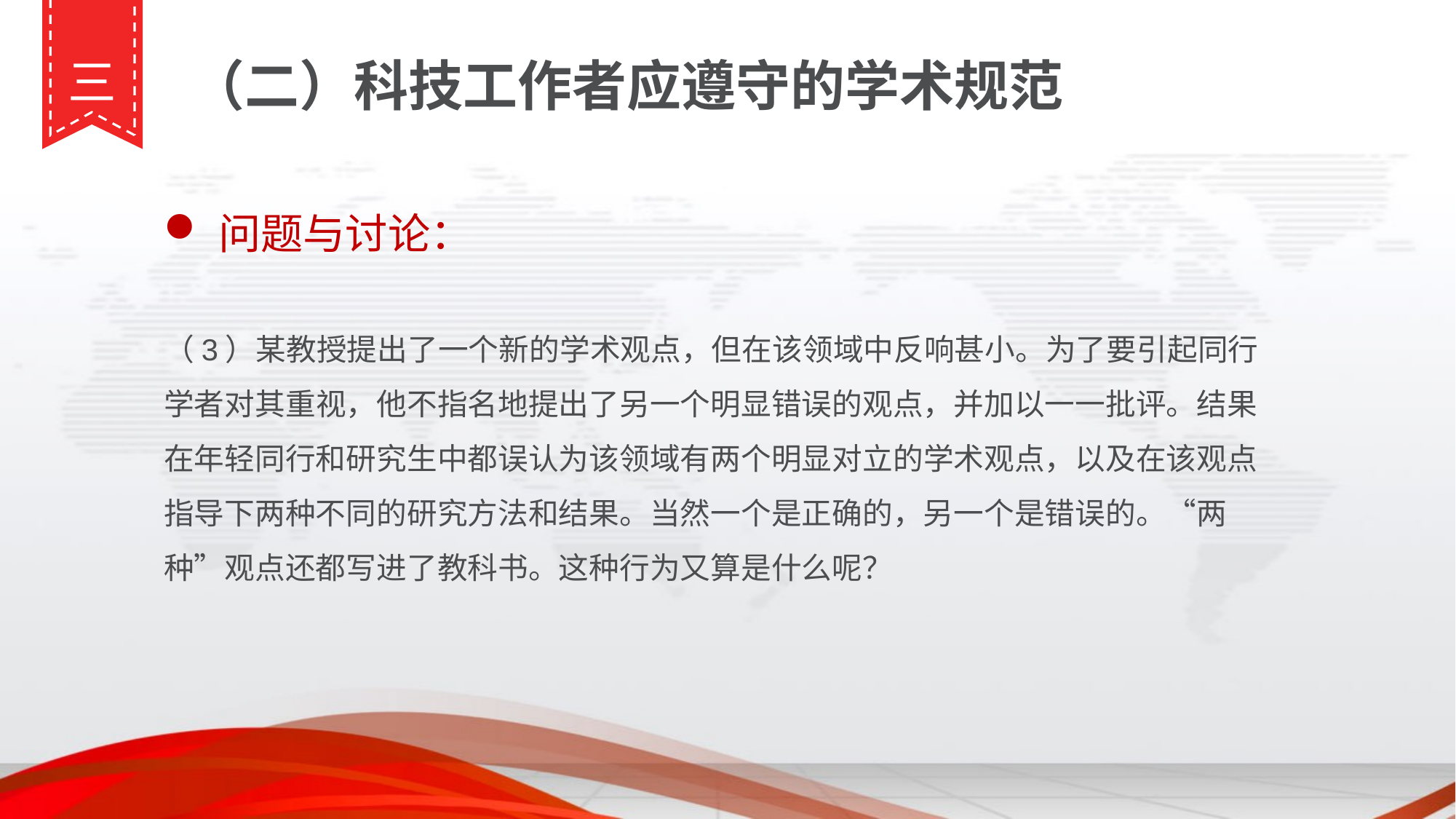

三
（二）科技工作者应遵守的学术规范
问题与讨论：

（3）某教授提出了一个新的学术观点，但在该领域中反响甚小。为了要引起同行学者对其重视，他不指名地提出了另一个明显错误的观点，并加以一一批评。结果在年轻同行和研究生中都误认为该领域有两个明显对立的学术观点，以及在该观点指导下两种不同的研究方法和结果。当然一个是正确的，另一个是错误的。“两种”观点还都写进了教科书。这种行为又算是什么呢？